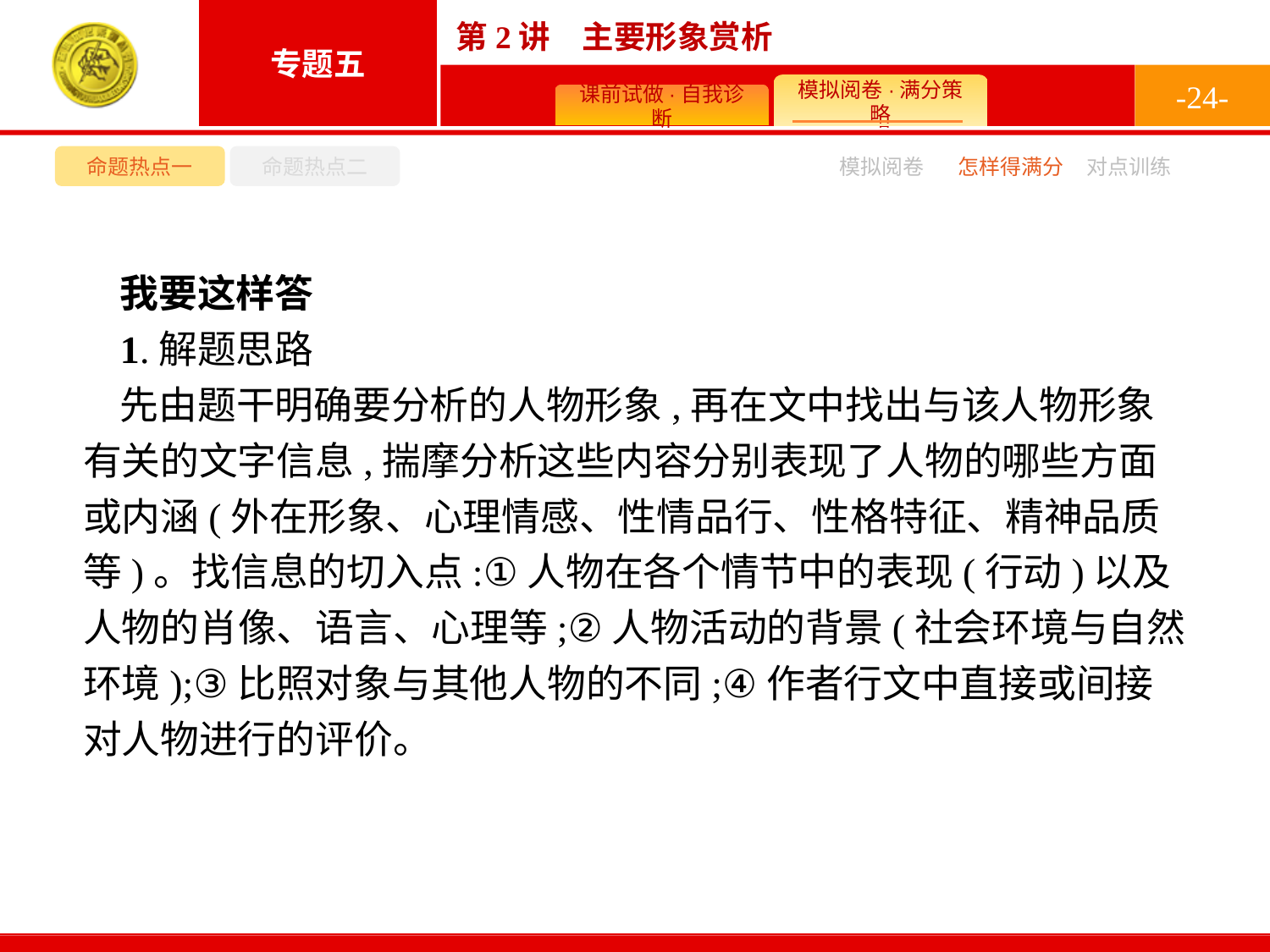

-24-
命题热点一
命题热点二
模拟阅卷
怎样得满分
对点训练
我要这样答
1.解题思路
先由题干明确要分析的人物形象,再在文中找出与该人物形象有关的文字信息,揣摩分析这些内容分别表现了人物的哪些方面或内涵(外在形象、心理情感、性情品行、性格特征、精神品质等)。找信息的切入点:①人物在各个情节中的表现(行动)以及人物的肖像、语言、心理等;②人物活动的背景(社会环境与自然环境);③比照对象与其他人物的不同;④作者行文中直接或间接对人物进行的评价。